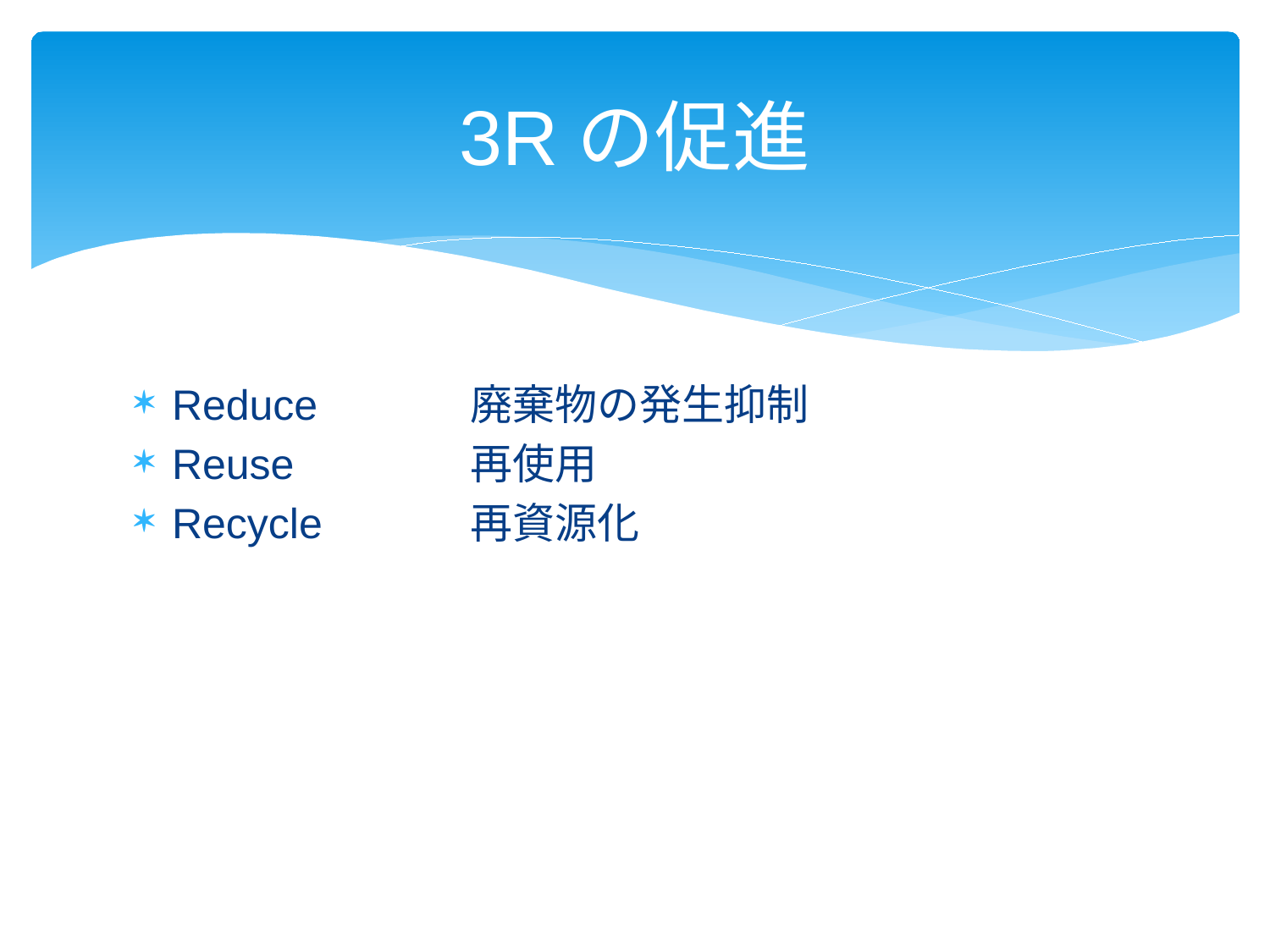

# 3Rの促進
Reduce	廃棄物の発生抑制
Reuse	再使用
Recycle	再資源化